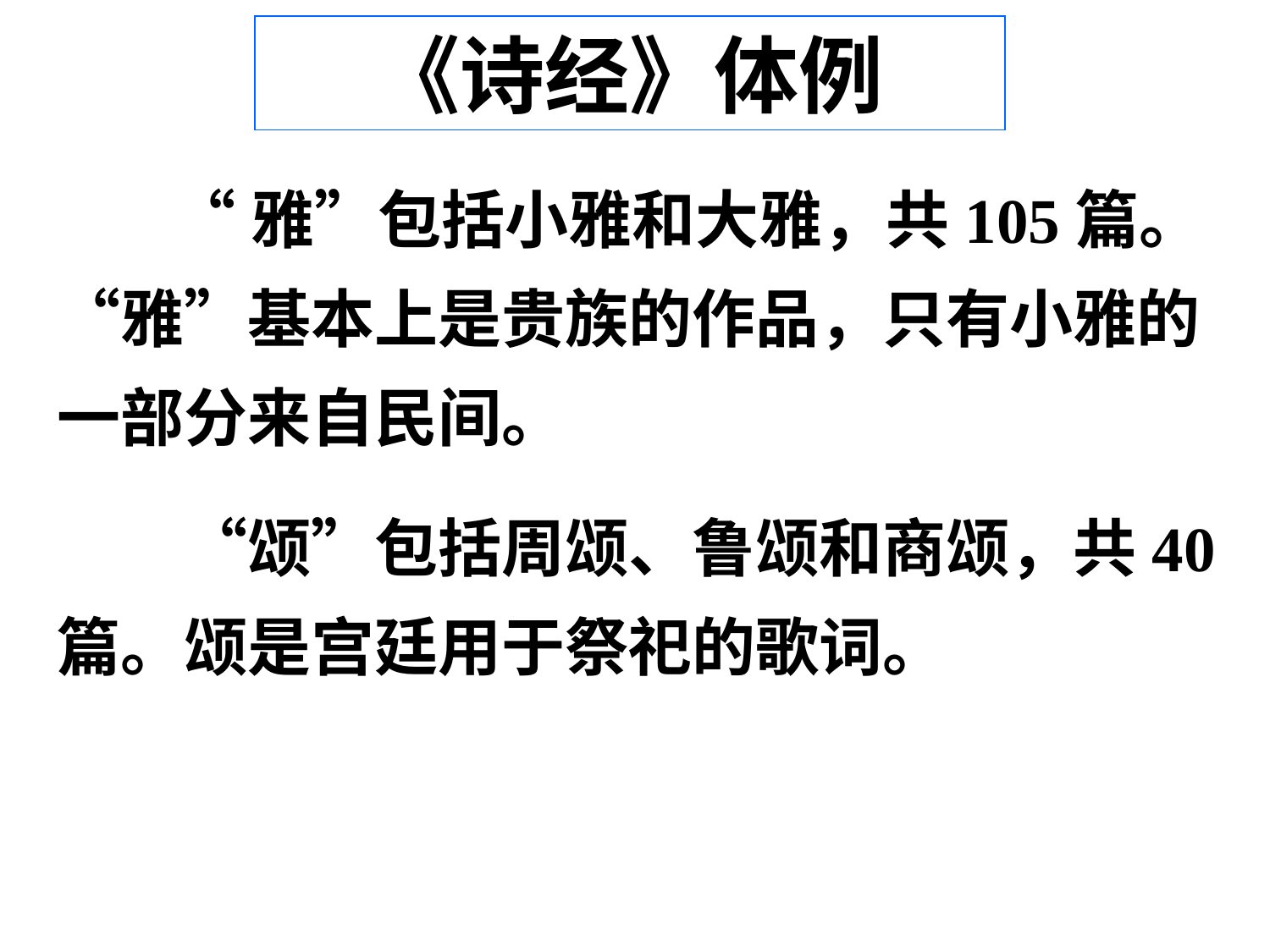

《诗经》体例
        “雅”包括小雅和大雅，共105篇。“雅”基本上是贵族的作品，只有小雅的一部分来自民间。
　　“颂”包括周颂、鲁颂和商颂，共40篇。颂是宫廷用于祭祀的歌词。